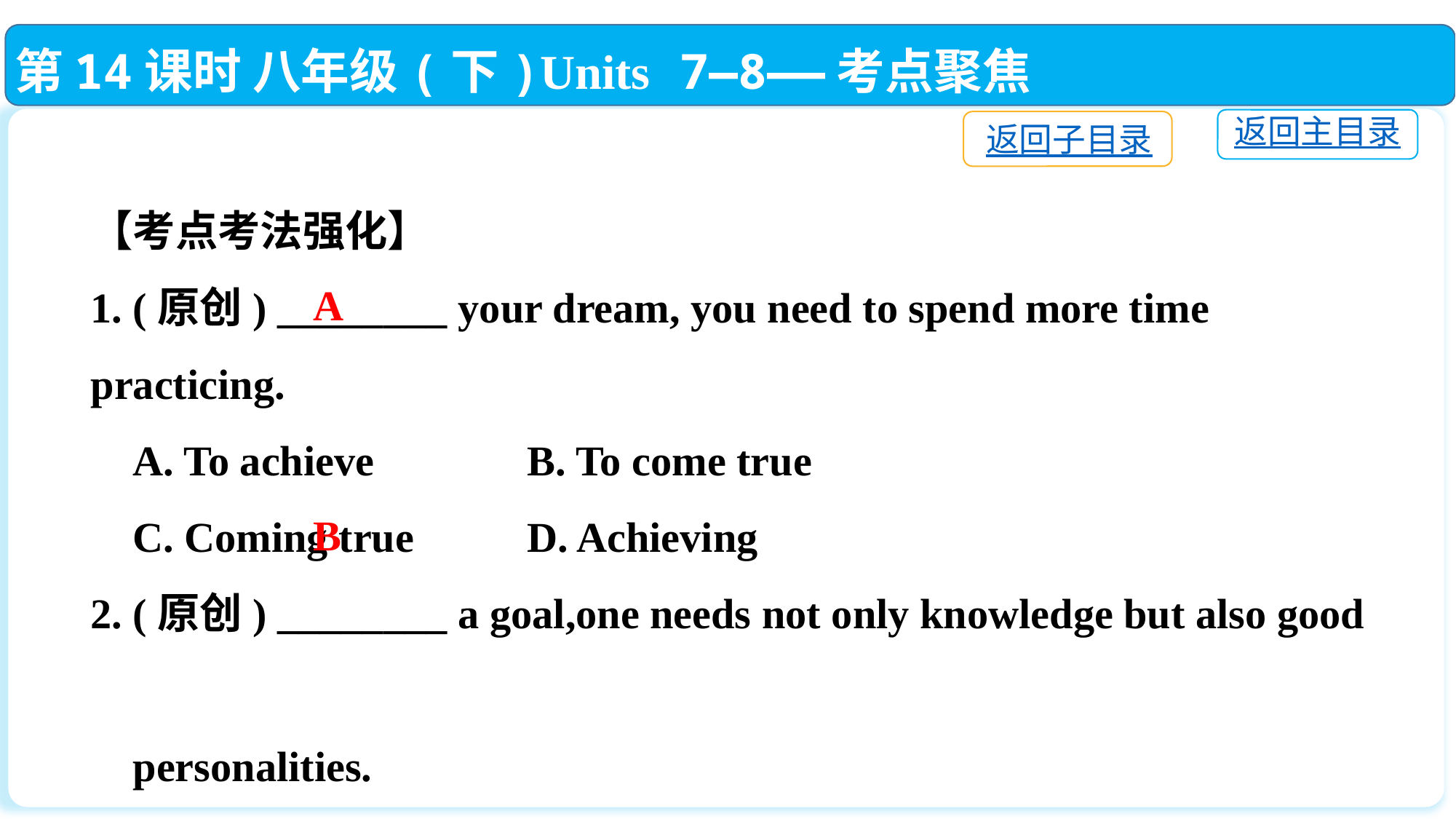

第14课时 八年级(下)Units 7—8——考点聚焦

返回主目录

返回子目录
【考点考法强化】
1. (原创) ________ your dream, you need to spend more time practicing.
    A. To achieve　 	B. To come true
    C. Coming true 	D. Achieving
2. (原创) ________ a goal,one needs not only knowledge but also good
    personalities.
    A. Achieve		B. To achieve
    C. Come true		D. To come true
A
B